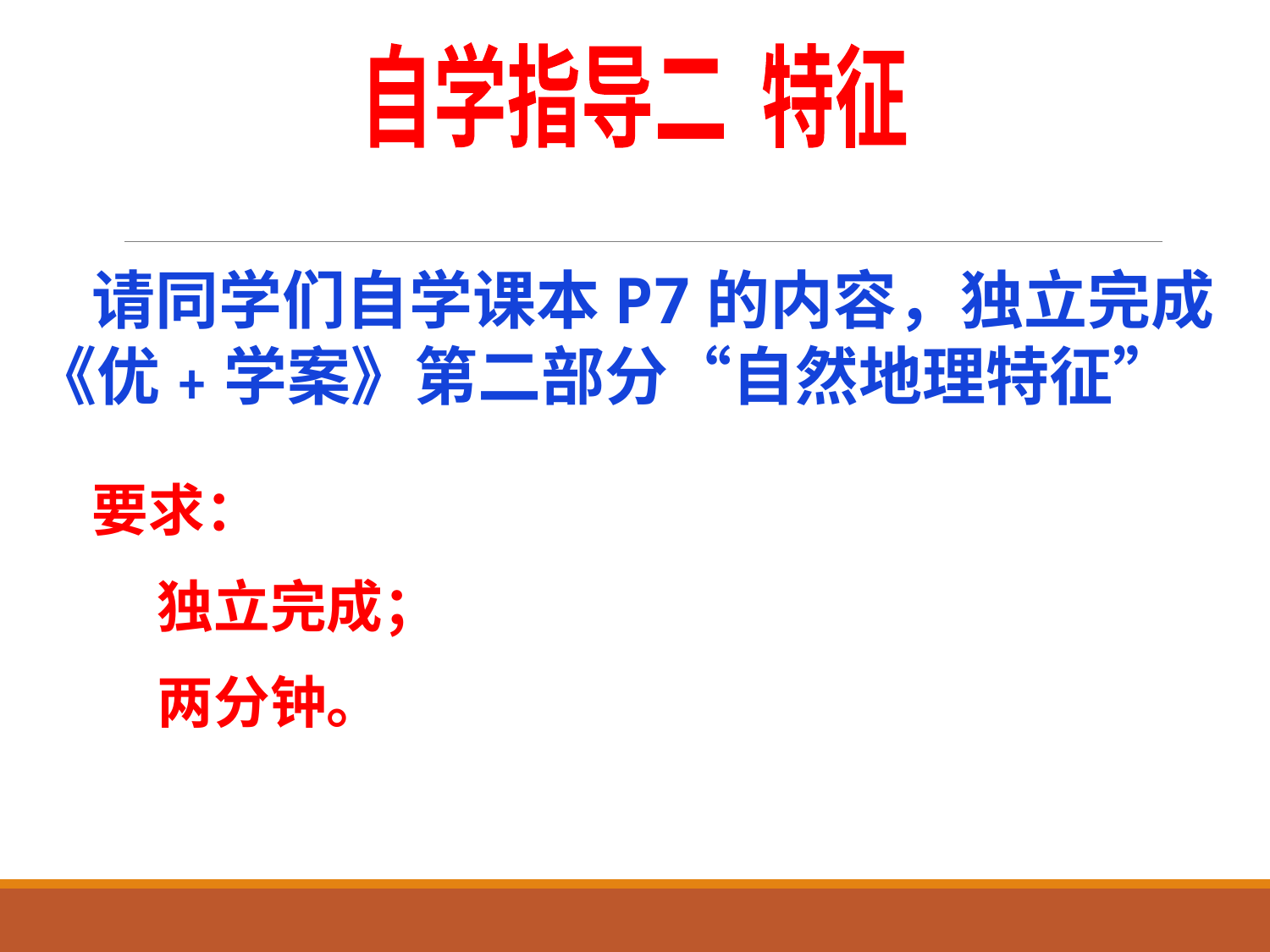

自学指导二  特征
   请同学们自学课本P7的内容，独立完成《优﹢学案》第二部分“自然地理特征”
要求：
    独立完成；
    两分钟。